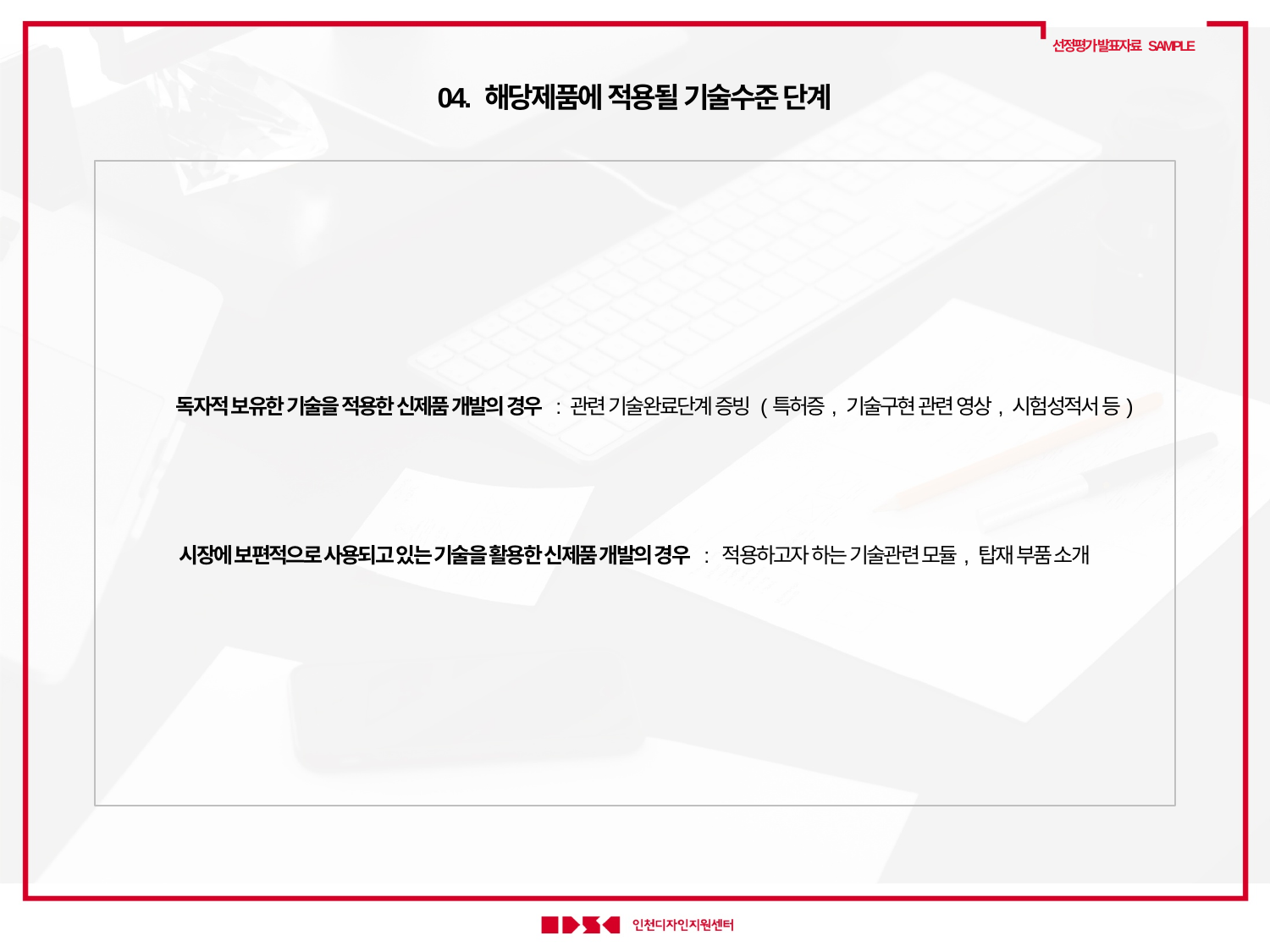

선정평가 발표자료 SAMPLE
04. 해당제품에 적용될 기술수준 단계

독자적 보유한 기술을 적용한 신제품 개발의 경우  : 관련 기술완료단계 증빙 (특허증, 기술구현 관련 영상, 시험성적서 등)
시장에 보편적으로 사용되고 있는 기술을 활용한 신제품 개발의 경우  :  적용하고자 하는 기술관련 모듈, 탑재 부품 소개